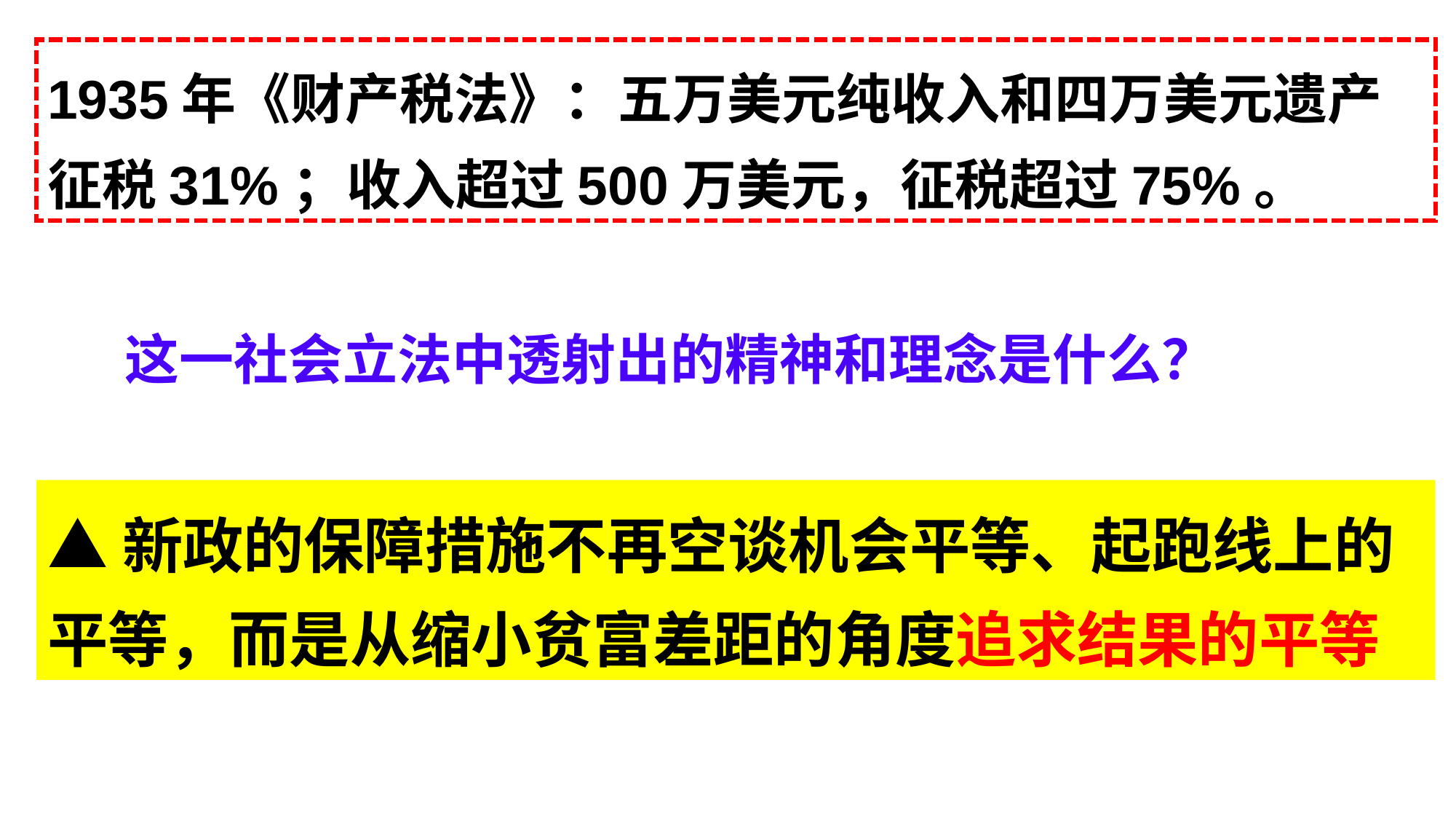

1935年《财产税法》：五万美元纯收入和四万美元遗产征税31%；收入超过500万美元，征税超过75%。
这一社会立法中透射出的精神和理念是什么？
▲新政的保障措施不再空谈机会平等、起跑线上的平等，而是从缩小贫富差距的角度追求结果的平等